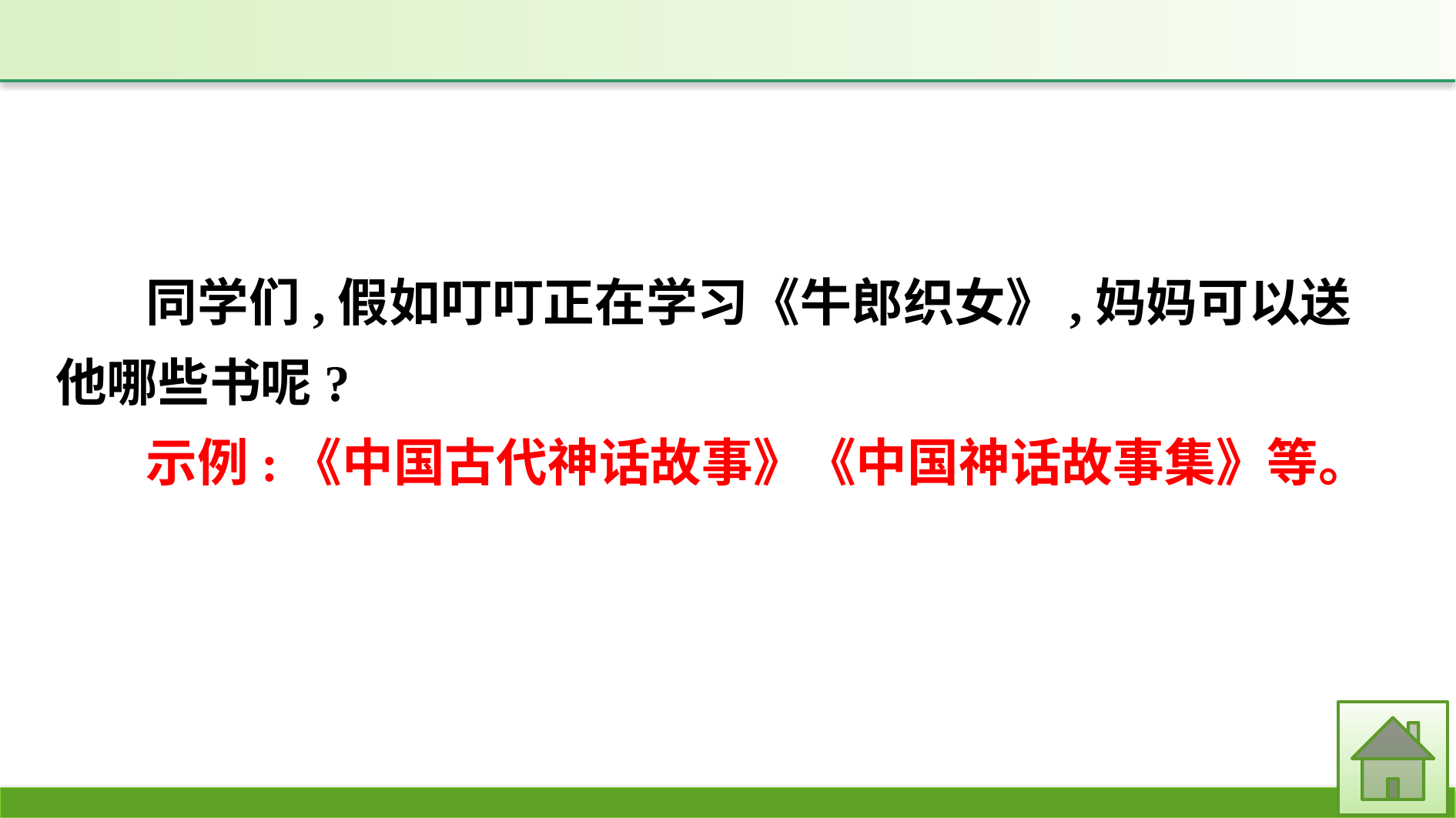

同学们,假如叮叮正在学习《牛郎织女》,妈妈可以送他哪些书呢?
示例:《中国古代神话故事》《中国神话故事集》等。